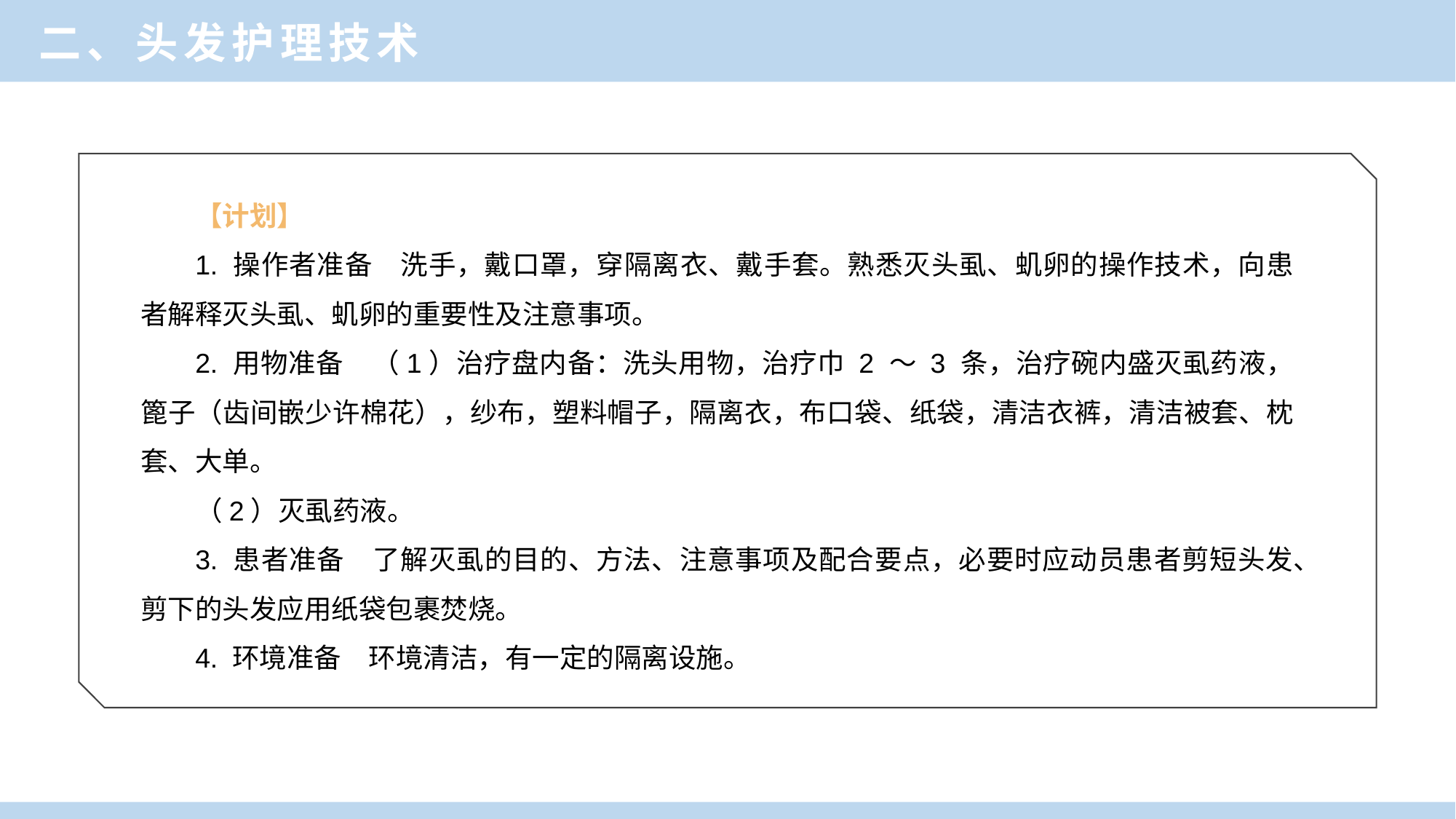

二、头发护理技术

【计划】
1. 操作者准备　洗手，戴口罩，穿隔离衣、戴手套。熟悉灭头虱、虮卵的操作技术，向患者解释灭头虱、虮卵的重要性及注意事项。
2. 用物准备　（1）治疗盘内备：洗头用物，治疗巾 2 ～ 3 条，治疗碗内盛灭虱药液，篦子（齿间嵌少许棉花），纱布，塑料帽子，隔离衣，布口袋、纸袋，清洁衣裤，清洁被套、枕套、大单。
（2）灭虱药液。
3. 患者准备　了解灭虱的目的、方法、注意事项及配合要点，必要时应动员患者剪短头发、剪下的头发应用纸袋包裹焚烧。
4. 环境准备　环境清洁，有一定的隔离设施。